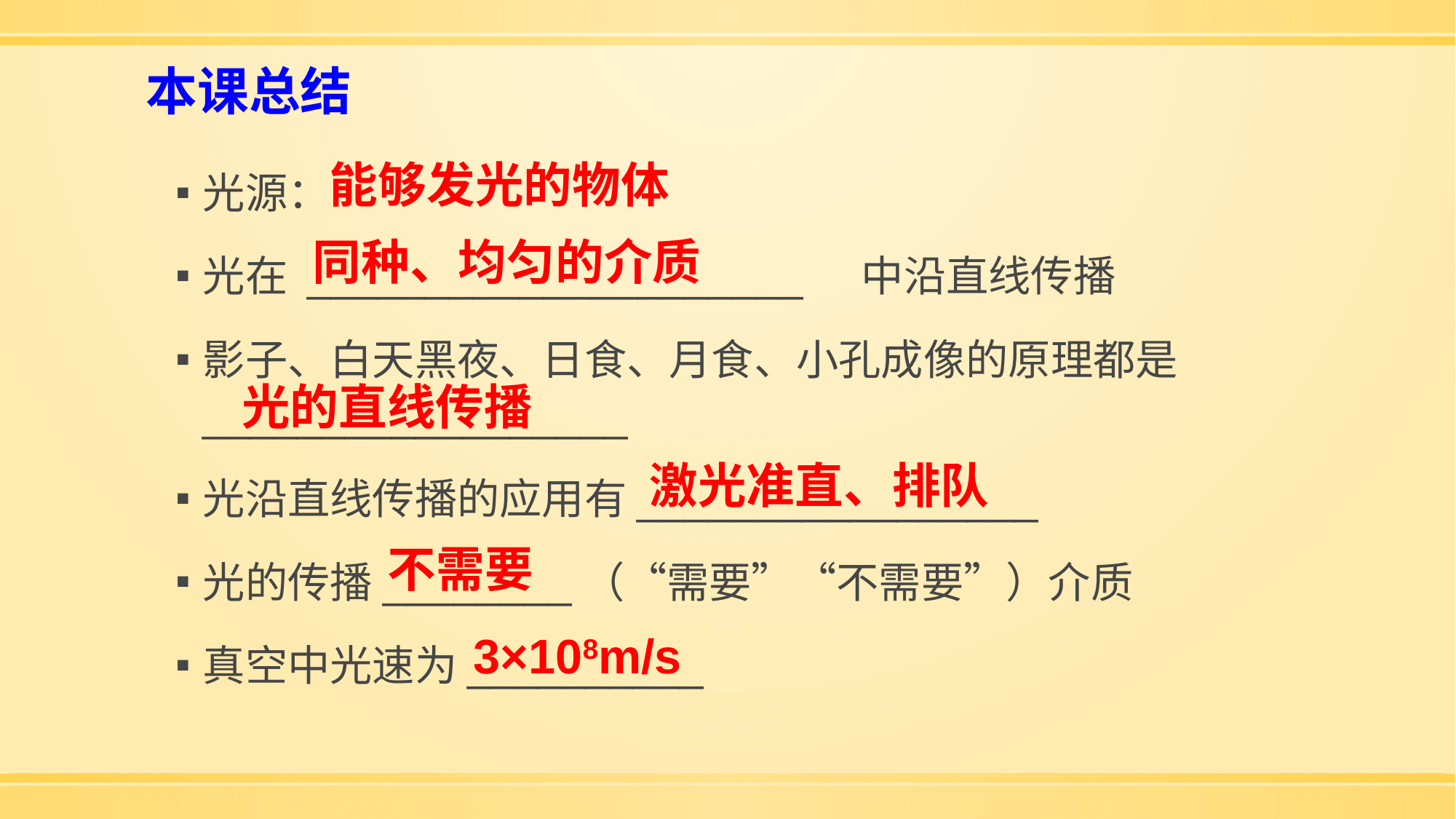

# 本课总结
能够发光的物体
光源：
光在 _____________________    中沿直线传播
影子、白天黑夜、日食、月食、小孔成像的原理都是__________________
光沿直线传播的应用有_________________
光的传播________（“需要”“不需要”）介质
真空中光速为__________

同种、均匀的介质
光的直线传播
激光准直、排队
不需要
3×108m/s